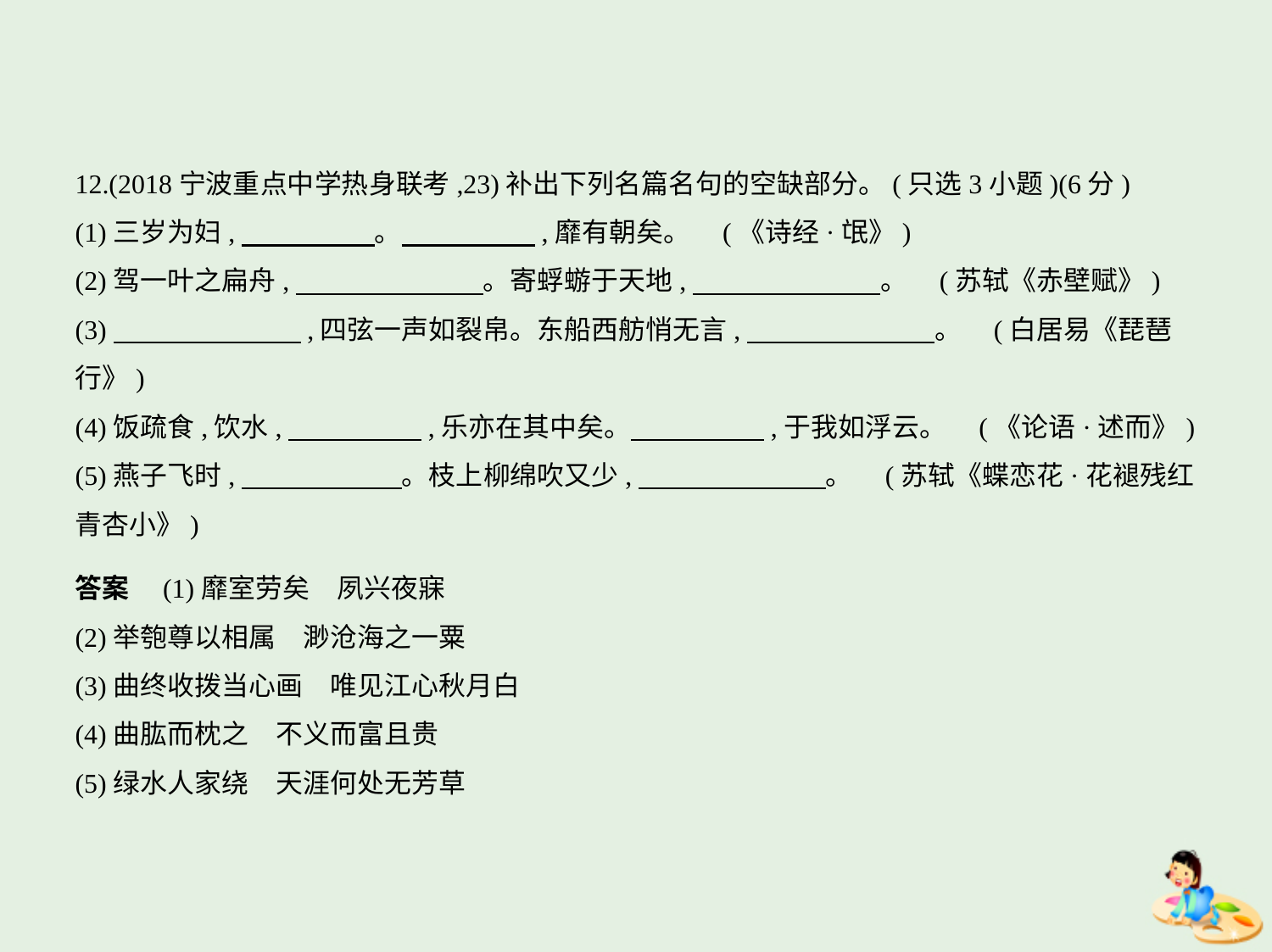

12.(2018宁波重点中学热身联考,23)补出下列名篇名句的空缺部分。(只选3小题)(6分)
(1)三岁为妇,　　　　    。　　　　    ,靡有朝矣。 (《诗经·氓》)
(2)驾一叶之扁舟,　　　　　　    。寄蜉蝣于天地,　　　　　　    。 (苏轼《赤壁赋》)
(3)　　　　　　    ,四弦一声如裂帛。东船西舫悄无言,　　　　　　    。 (白居易《琵琶
行》)
(4)饭疏食,饮水,　　　　    ,乐亦在其中矣。　　　　    ,于我如浮云。 (《论语·述而》)
(5)燕子飞时,　　　　　    。枝上柳绵吹又少,　　　　　　    。 (苏轼《蝶恋花·花褪残红
青杏小》)
答案　(1)靡室劳矣　夙兴夜寐
(2)举匏尊以相属　渺沧海之一粟
(3)曲终收拨当心画　唯见江心秋月白
(4)曲肱而枕之　不义而富且贵
(5)绿水人家绕　天涯何处无芳草